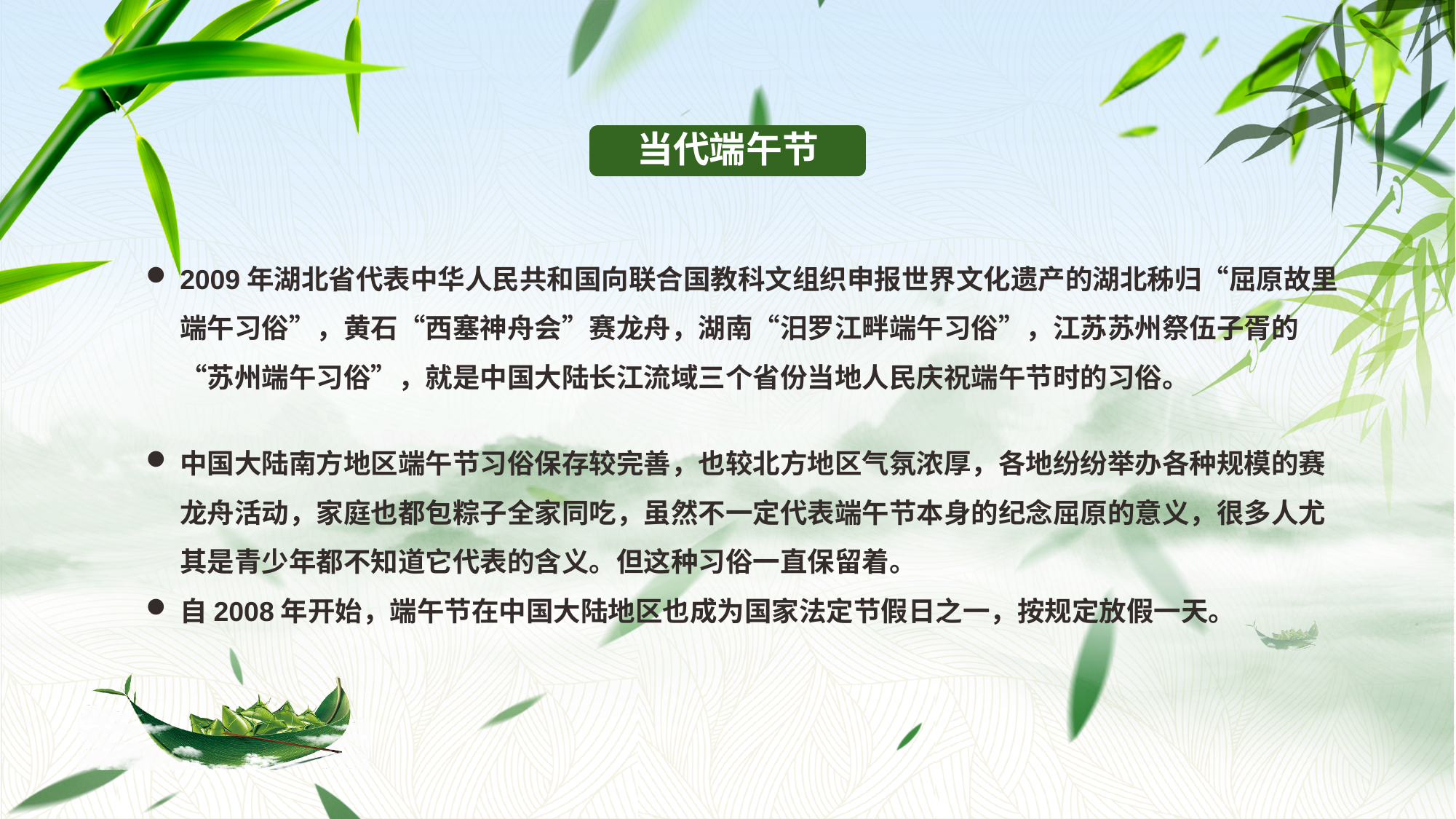

当代端午节

2009年湖北省代表中华人民共和国向联合国教科文组织申报世界文化遗产的湖北秭归“屈原故里端午习俗”，黄石“西塞神舟会”赛龙舟，湖南“汨罗江畔端午习俗”，江苏苏州祭伍子胥的“苏州端午习俗”，就是中国大陆长江流域三个省份当地人民庆祝端午节时的习俗。
中国大陆南方地区端午节习俗保存较完善，也较北方地区气氛浓厚，各地纷纷举办各种规模的赛龙舟活动，家庭也都包粽子全家同吃，虽然不一定代表端午节本身的纪念屈原的意义，很多人尤其是青少年都不知道它代表的含义。但这种习俗一直保留着。
自2008年开始，端午节在中国大陆地区也成为国家法定节假日之一，按规定放假一天。